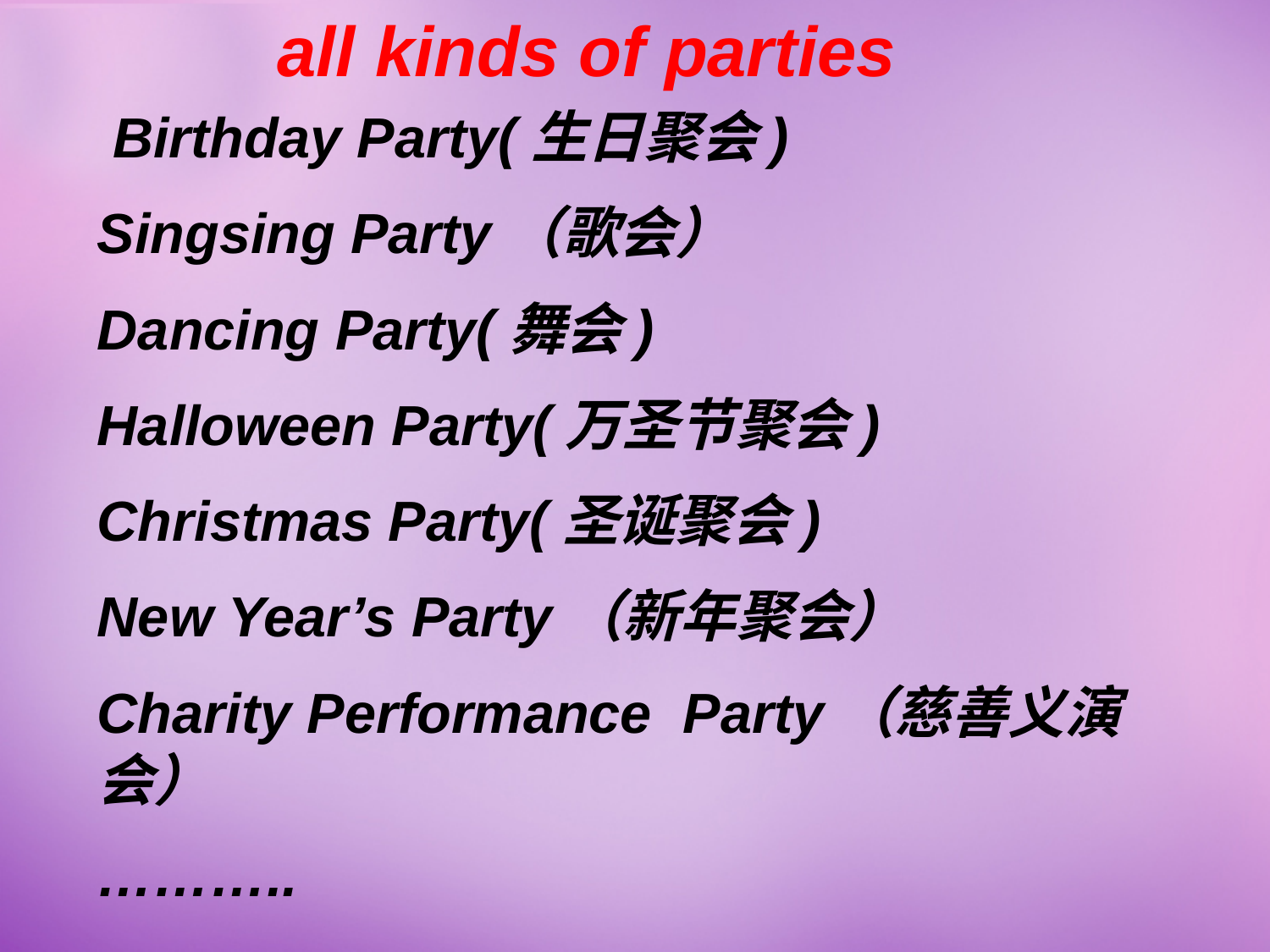

all kinds of parties
 Birthday Party(生日聚会)
Singsing Party（歌会）
Dancing Party(舞会)
Halloween Party(万圣节聚会)
Christmas Party(圣诞聚会)
New Year’s Party（新年聚会）
Charity Performance  Party（慈善义演会）
………..